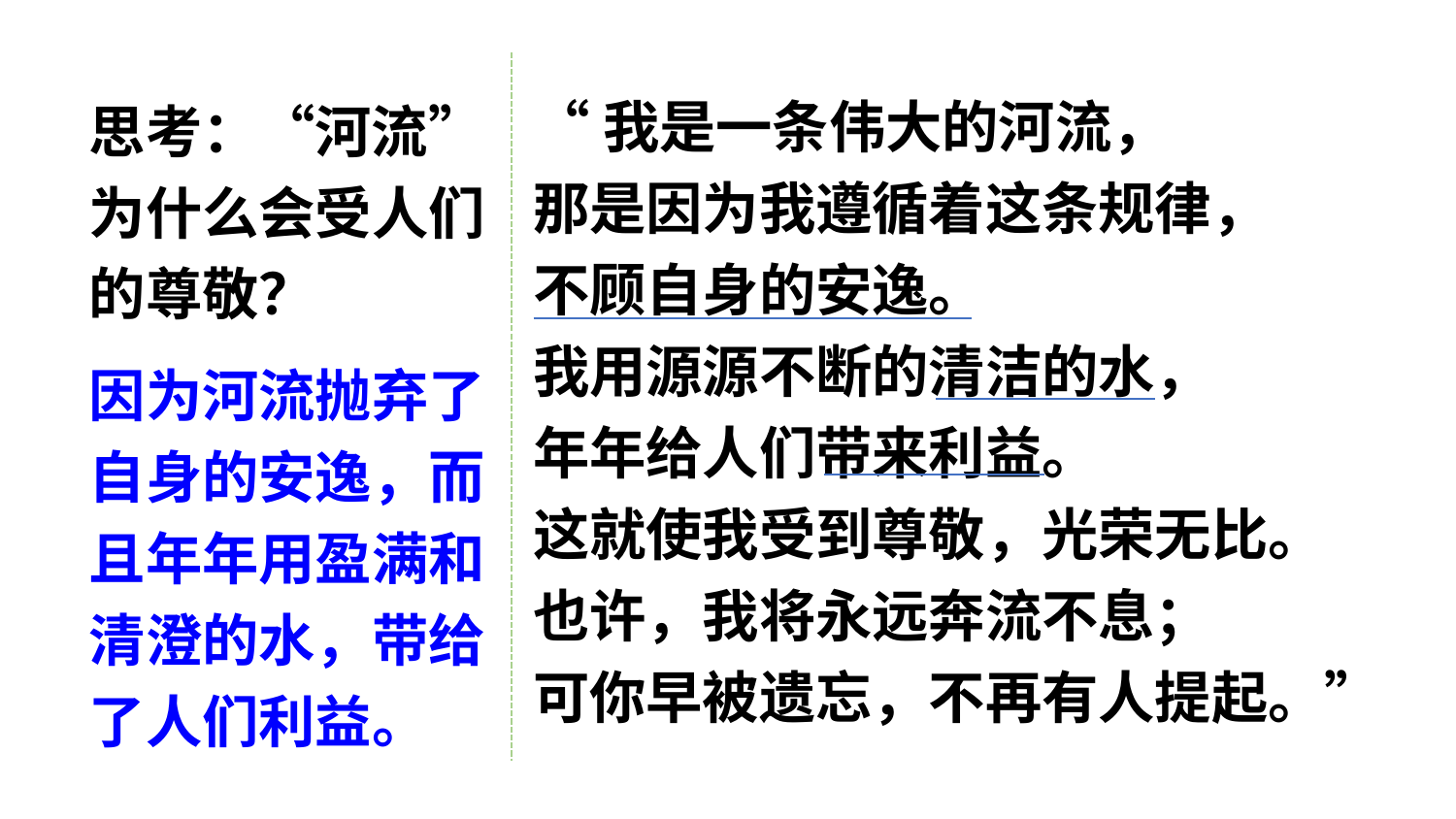

“我是一条伟大的河流，
那是因为我遵循着这条规律，
不顾自身的安逸。
我用源源不断的清洁的水，
年年给人们带来利益。
这就使我受到尊敬，光荣无比。
也许，我将永远奔流不息；
可你早被遗忘，不再有人提起。”
思考：“河流”为什么会受人们的尊敬？
因为河流抛弃了自身的安逸，而且年年用盈满和清澄的水，带给了人们利益。